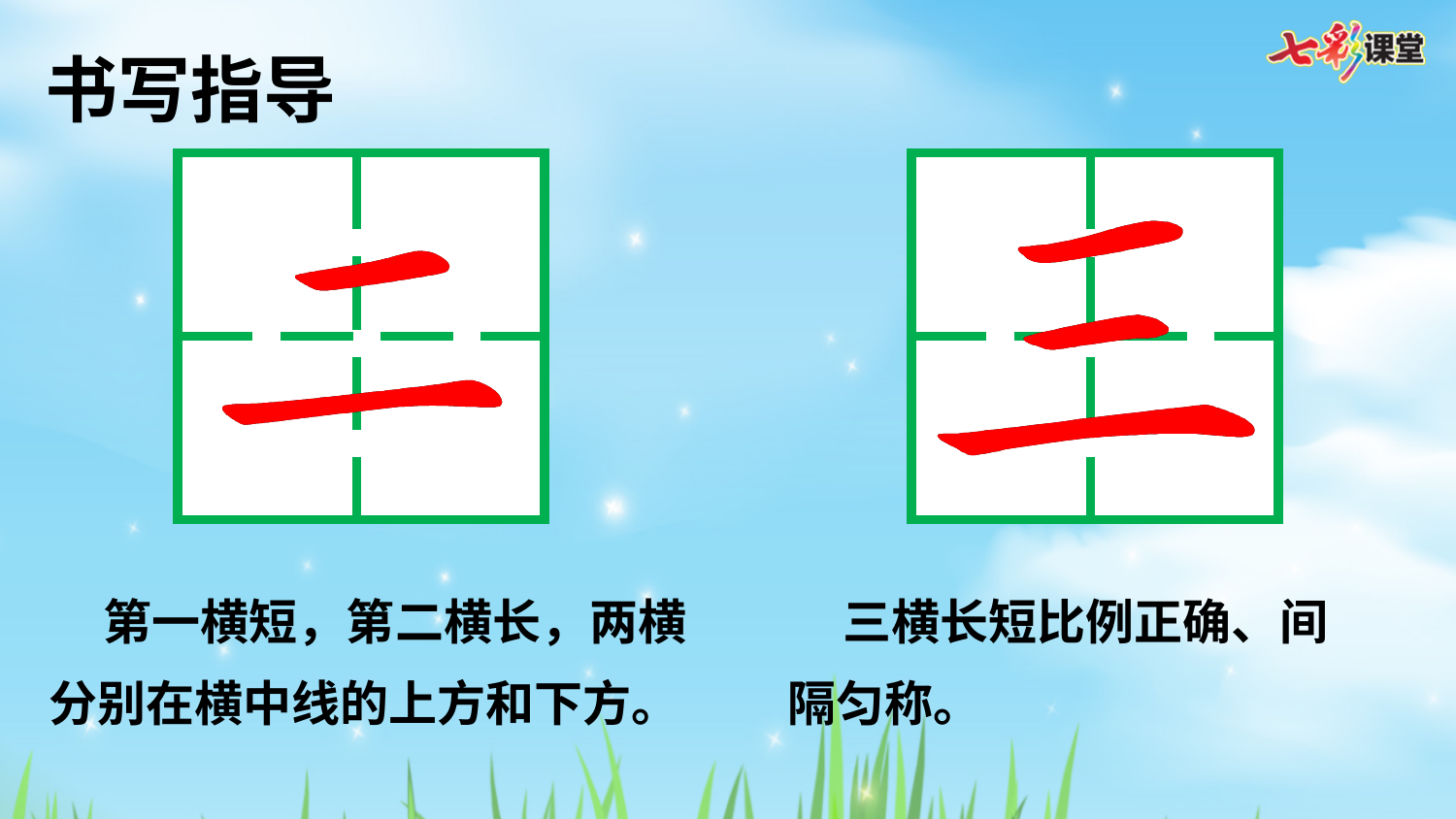

书写指导

    第一横短，第二横长，两横分别在横中线的上方和下方。
    三横长短比例正确、间隔匀称。